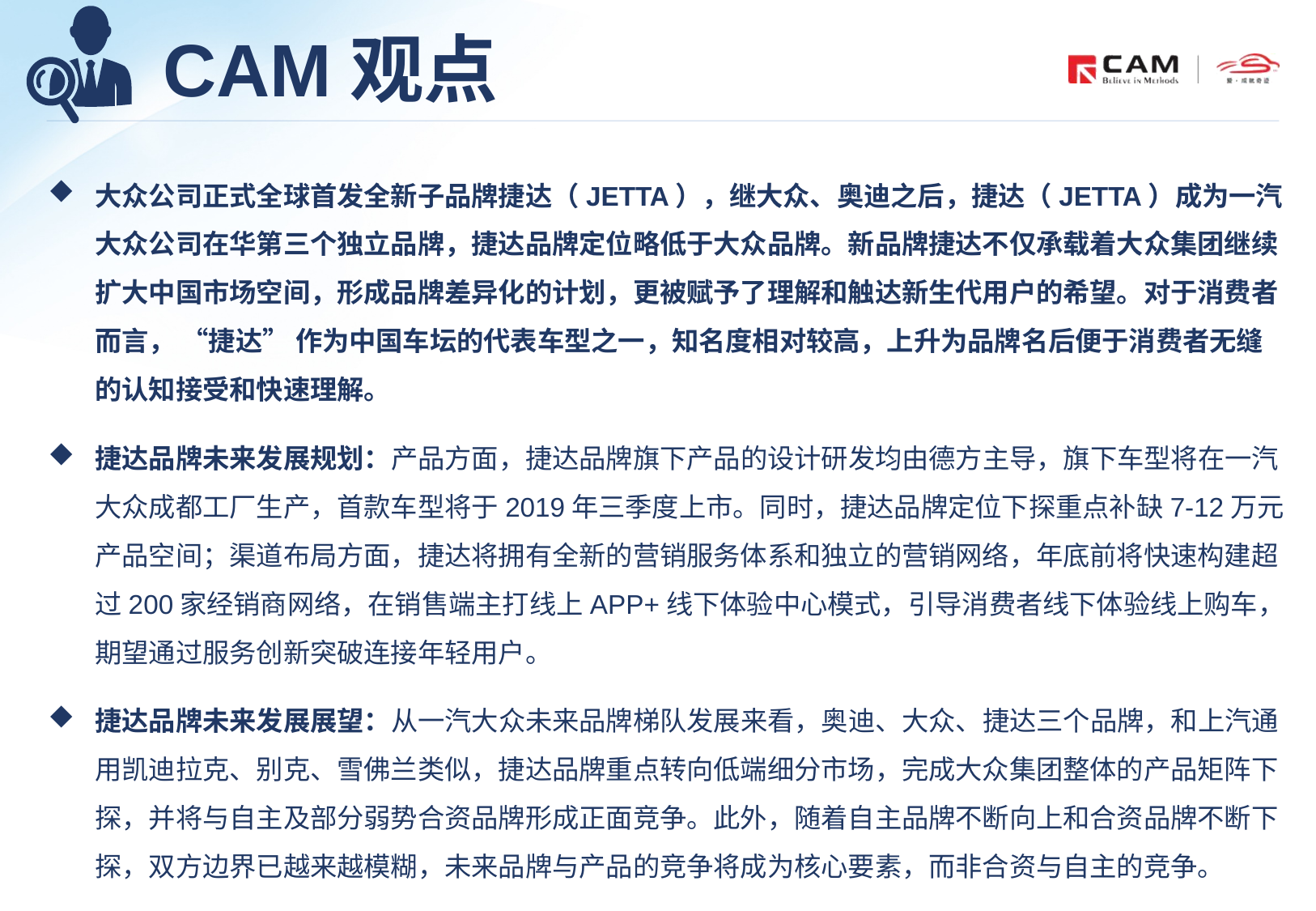

# CAM观点
大众公司正式全球首发全新子品牌捷达（JETTA），继大众、奥迪之后，捷达（JETTA）成为一汽大众公司在华第三个独立品牌，捷达品牌定位略低于大众品牌。新品牌捷达不仅承载着大众集团继续扩大中国市场空间，形成品牌差异化的计划，更被赋予了理解和触达新生代用户的希望。对于消费者而言， “捷达” 作为中国车坛的代表车型之一，知名度相对较高，上升为品牌名后便于消费者无缝的认知接受和快速理解。
捷达品牌未来发展规划：产品方面，捷达品牌旗下产品的设计研发均由德方主导，旗下车型将在一汽大众成都工厂生产，首款车型将于2019年三季度上市。同时，捷达品牌定位下探重点补缺7-12万元产品空间；渠道布局方面，捷达将拥有全新的营销服务体系和独立的营销网络，年底前将快速构建超过200家经销商网络，在销售端主打线上APP+线下体验中心模式，引导消费者线下体验线上购车，期望通过服务创新突破连接年轻用户。
捷达品牌未来发展展望：从一汽大众未来品牌梯队发展来看，奥迪、大众、捷达三个品牌，和上汽通用凯迪拉克、别克、雪佛兰类似，捷达品牌重点转向低端细分市场，完成大众集团整体的产品矩阵下探，并将与自主及部分弱势合资品牌形成正面竞争。此外，随着自主品牌不断向上和合资品牌不断下探，双方边界已越来越模糊，未来品牌与产品的竞争将成为核心要素，而非合资与自主的竞争。